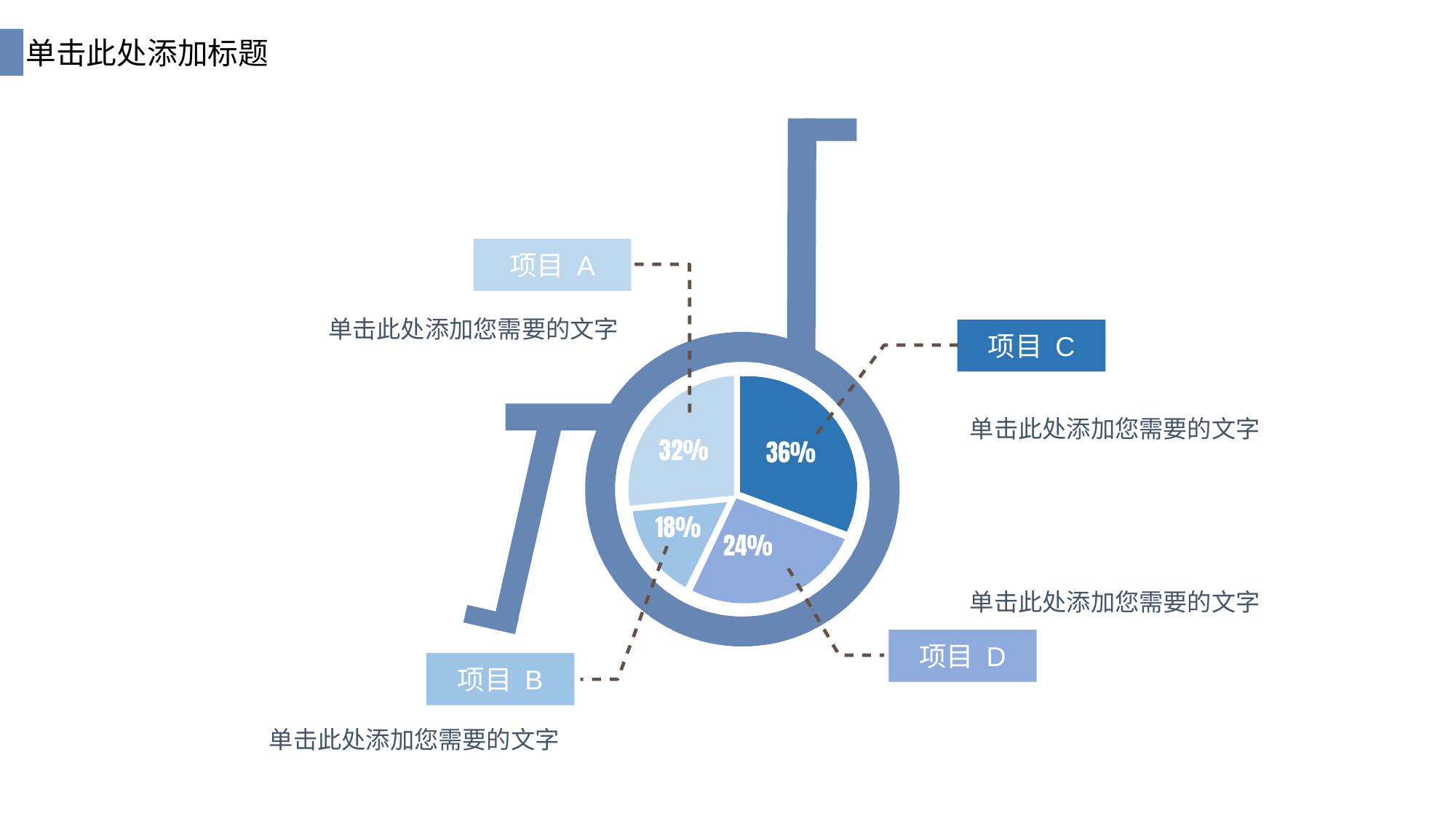

单击此处添加标题

项目 A

单击此处添加您需要的文字
项目 C

单击此处添加您需要的文字
32%
36%

18%
24%

单击此处添加您需要的文字

项目 D
项目 B
单击此处添加您需要的文字